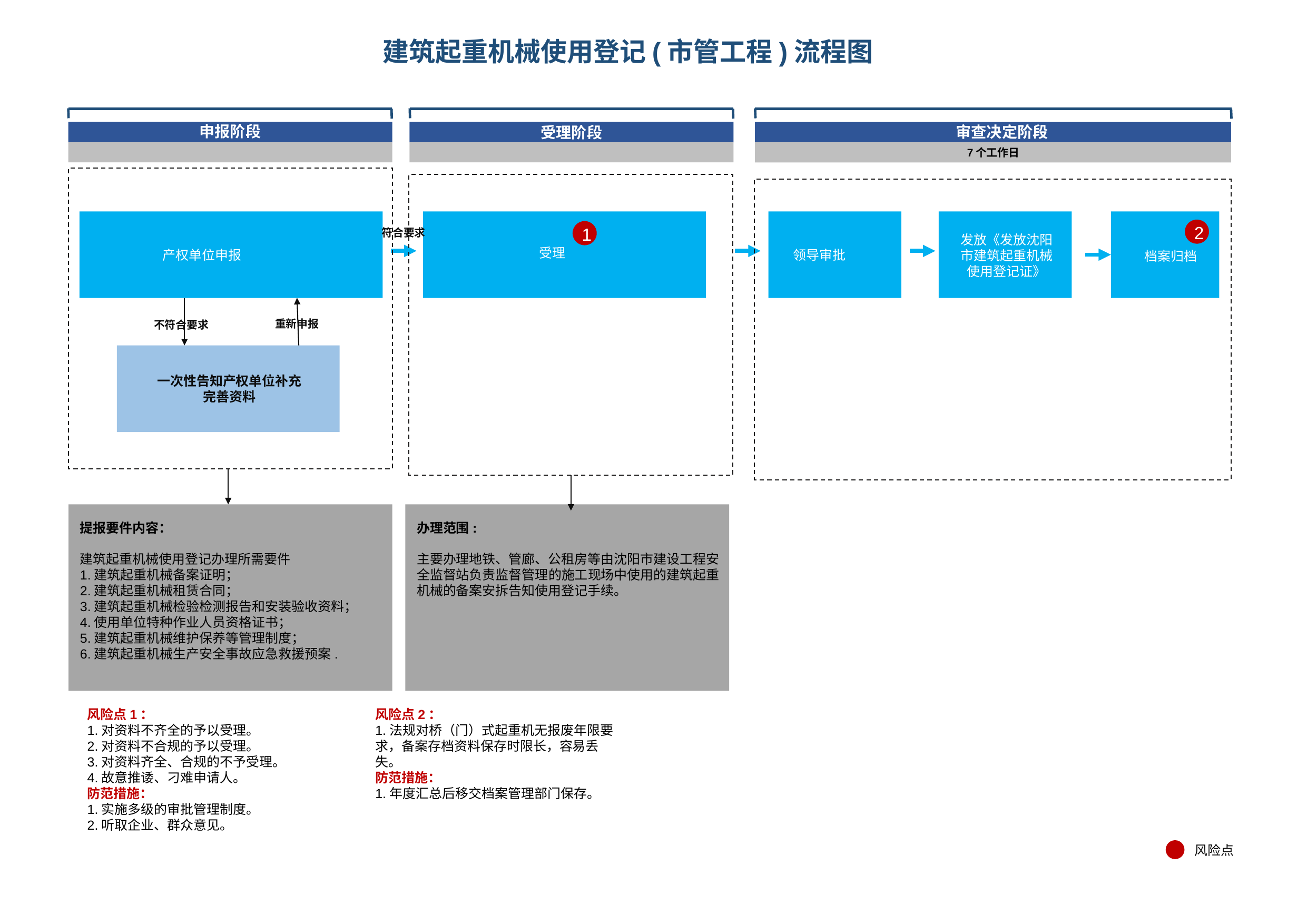

# 建筑起重机械使用登记(市管工程)流程图
申报阶段
审查决定阶段
受理阶段

7个工作日

2

1

符合要求
发放《发放沈阳市建筑起重机械使用登记证》
受理
产权单位申报
领导审批
档案归档
重新申报
不符合要求

一次性告知产权单位补充完善资料

提报要件内容：

建筑起重机械使用登记办理所需要件
1.建筑起重机械备案证明；
2.建筑起重机械租赁合同；
3.建筑起重机械检验检测报告和安装验收资料；
4.使用单位特种作业人员资格证书；
5.建筑起重机械维护保养等管理制度；
6.建筑起重机械生产安全事故应急救援预案.
办理范围:

主要办理地铁、管廊、公租房等由沈阳市建设工程安全监督站负责监督管理的施工现场中使用的建筑起重机械的备案安拆告知使用登记手续。
XXXXXX
XXXXXX
XXXXXX
XXXXXX
XXX

XXXXXX
XXXXXX
XXXXXX
XXXXXX
XXX

XXXXXX
XXXXXX
XXXXXX
XXXXXX
XXX

XXXXXX
XXXXXX
XXXXXX
XXXXXX
XXX

XXXXXX
XXXXXX
XXXXXX
XXXXXX
XXX

XXXXXX
XXXXXX
XXXXXX
XXXXXX
XXX

风险点1：
1.对资料不齐全的予以受理。
2.对资料不合规的予以受理。
3.对资料齐全、合规的不予受理。
4.故意推诿、刁难申请人。
防范措施：
1.实施多级的审批管理制度。
2.听取企业、群众意见。
风险点2：
1.法规对桥（门）式起重机无报废年限要求，备案存档资料保存时限长，容易丢失。
防范措施：
1.年度汇总后移交档案管理部门保存。
风险点